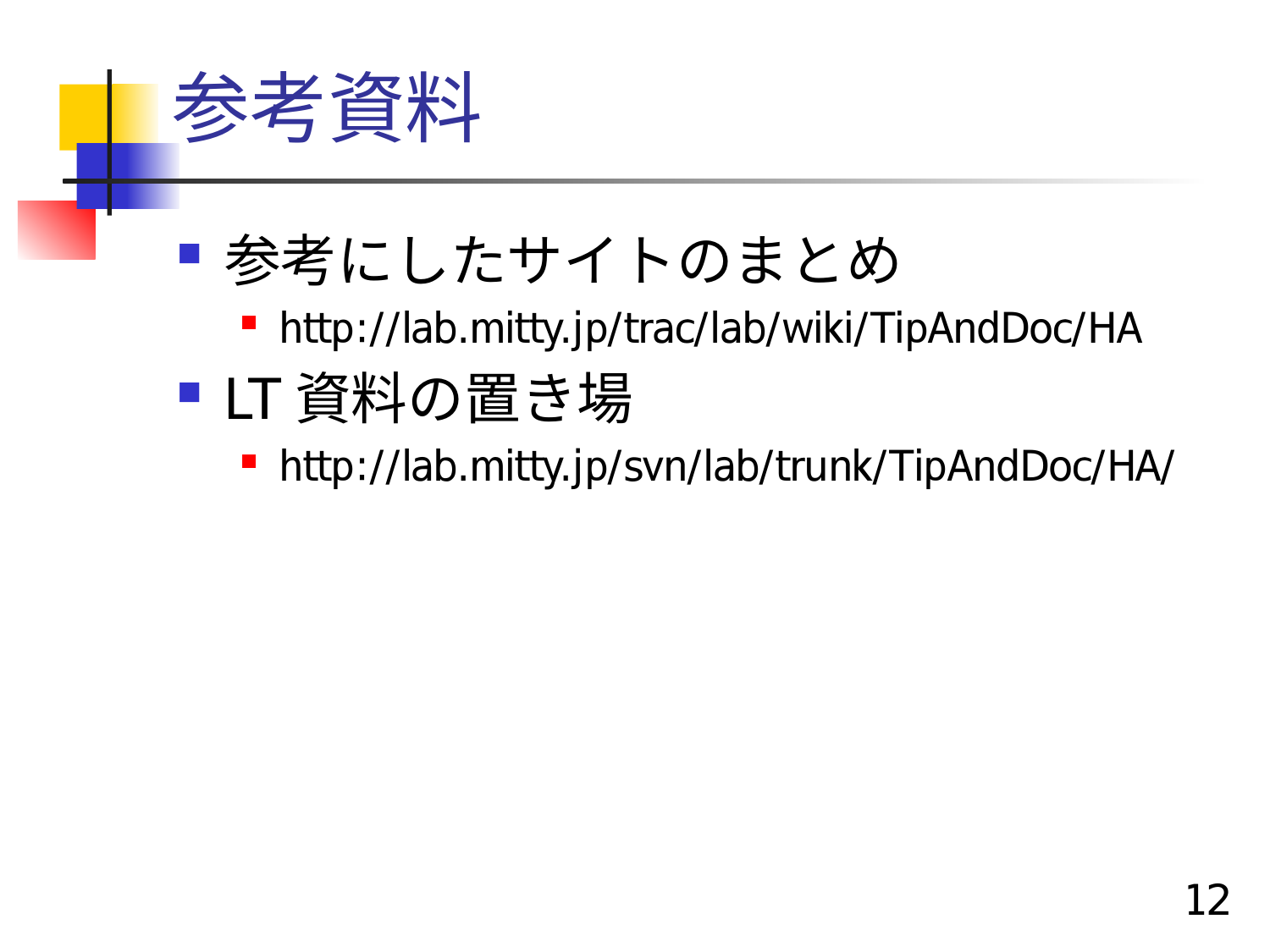

# 参考資料
参考にしたサイトのまとめ
http://lab.mitty.jp/trac/lab/wiki/TipAndDoc/HA
LT資料の置き場
http://lab.mitty.jp/svn/lab/trunk/TipAndDoc/HA/
12